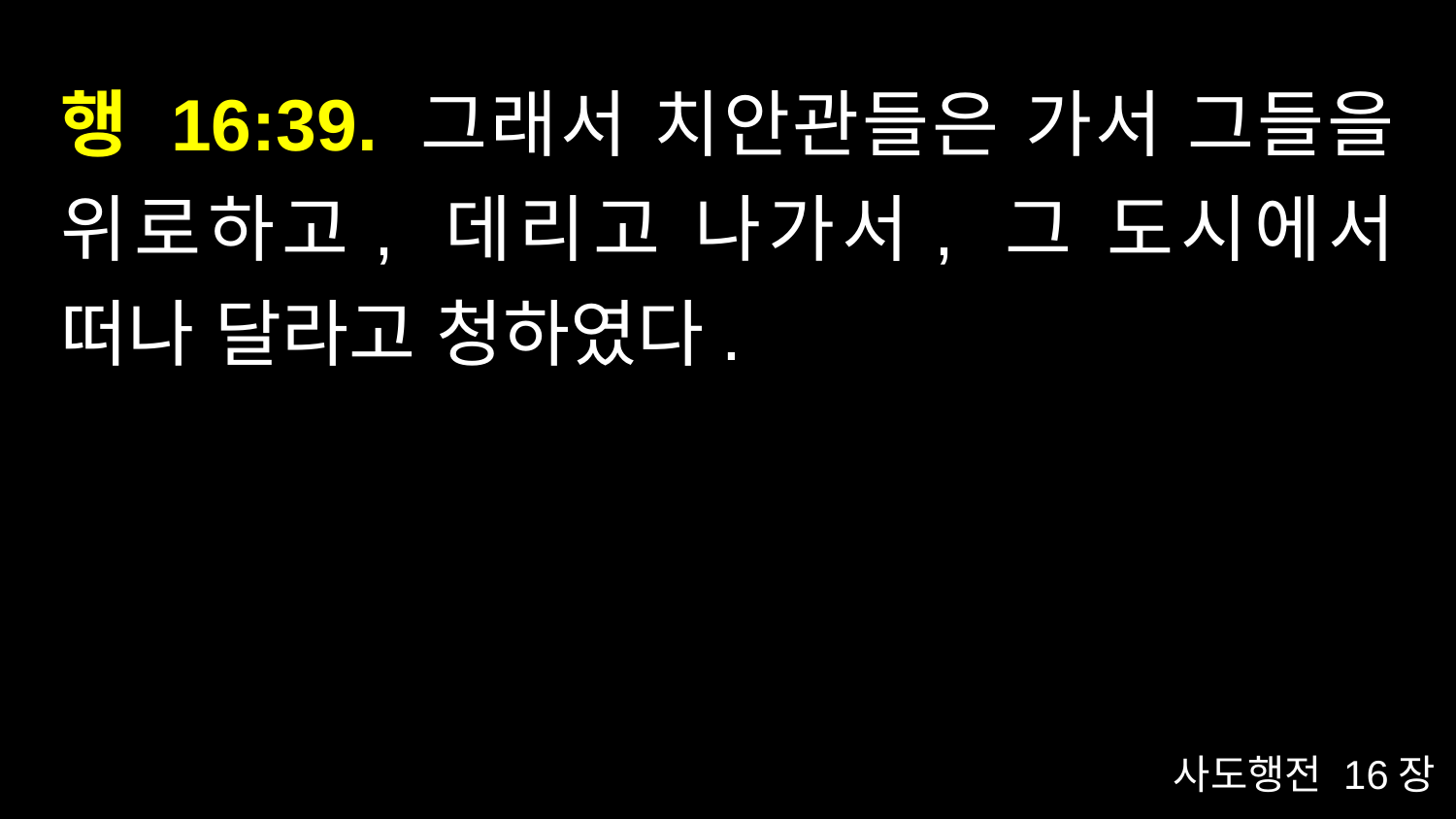

# 행 16:39. 그래서 치안관들은 가서 그들을 위로하고, 데리고 나가서, 그 도시에서 떠나 달라고 청하였다.
사도행전 16장